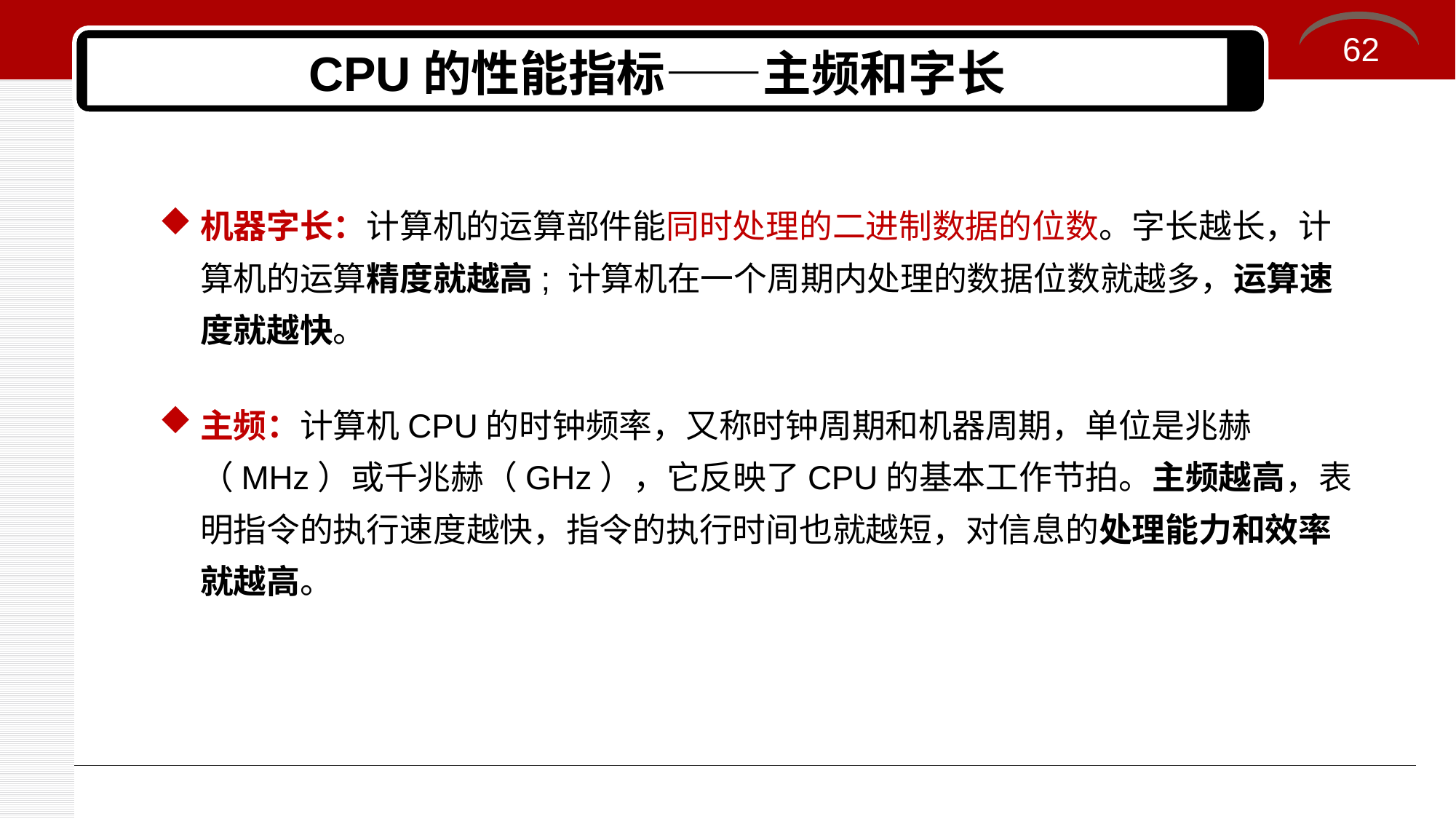

62
# CPU的性能指标——主频和字长
机器字长：计算机的运算部件能同时处理的二进制数据的位数。字长越长，计算机的运算精度就越高; 计算机在一个周期内处理的数据位数就越多，运算速度就越快。
主频：计算机CPU的时钟频率，又称时钟周期和机器周期，单位是兆赫（MHz）或千兆赫（GHz），它反映了CPU的基本工作节拍。主频越高，表明指令的执行速度越快，指令的执行时间也就越短，对信息的处理能力和效率就越高。